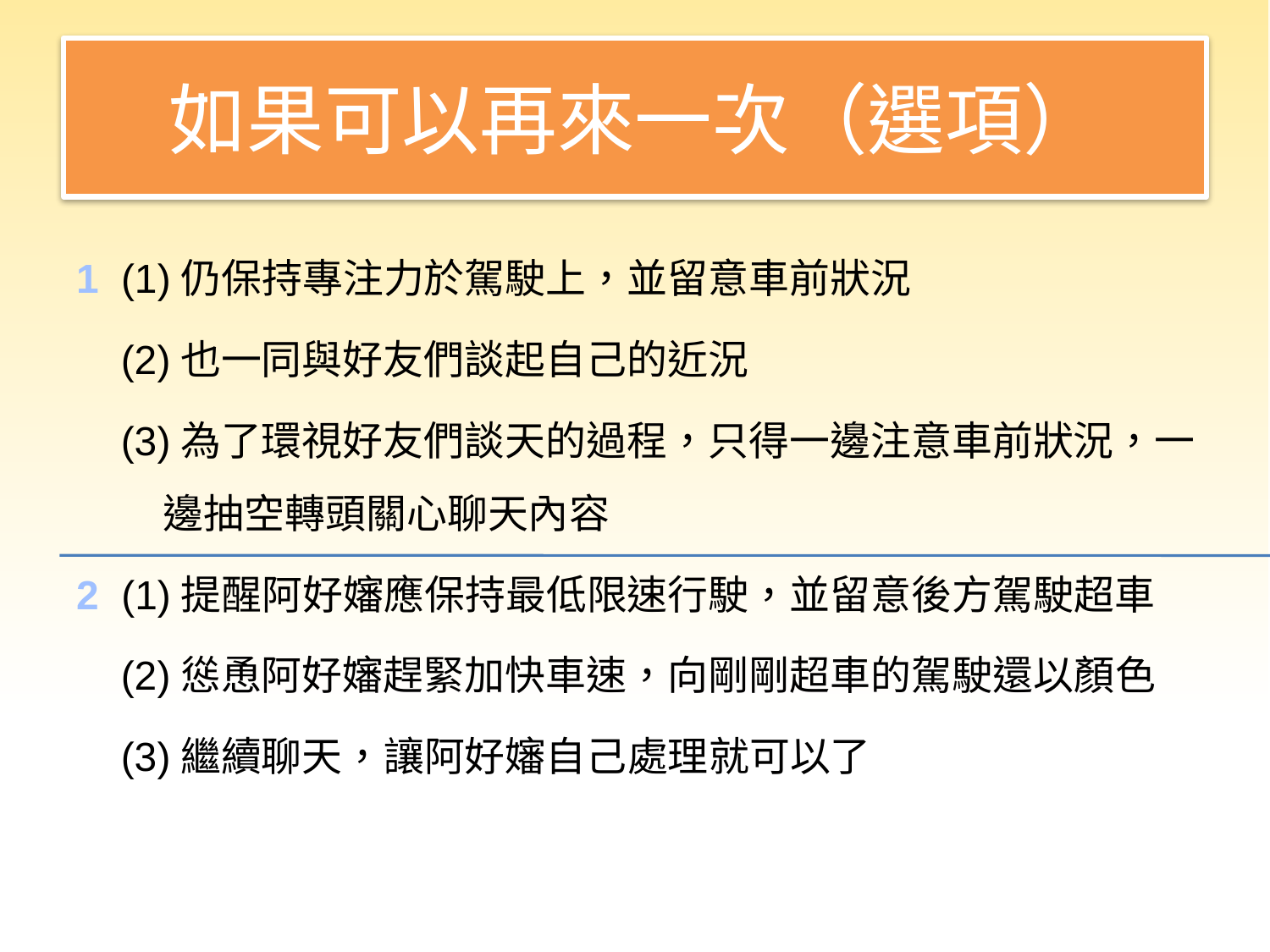

# 如果可以再來一次（選項）
1  (1)仍保持專注力於駕駛上，並留意車前狀況
    (2)也一同與好友們談起自己的近況
    (3)為了環視好友們談天的過程，只得一邊注意車前狀況，一邊抽空轉頭關心聊天內容
2  (1)提醒阿好嬸應保持最低限速行駛，並留意後方駕駛超車
    (2)慫恿阿好嬸趕緊加快車速，向剛剛超車的駕駛還以顏色
    (3)繼續聊天，讓阿好嬸自己處理就可以了